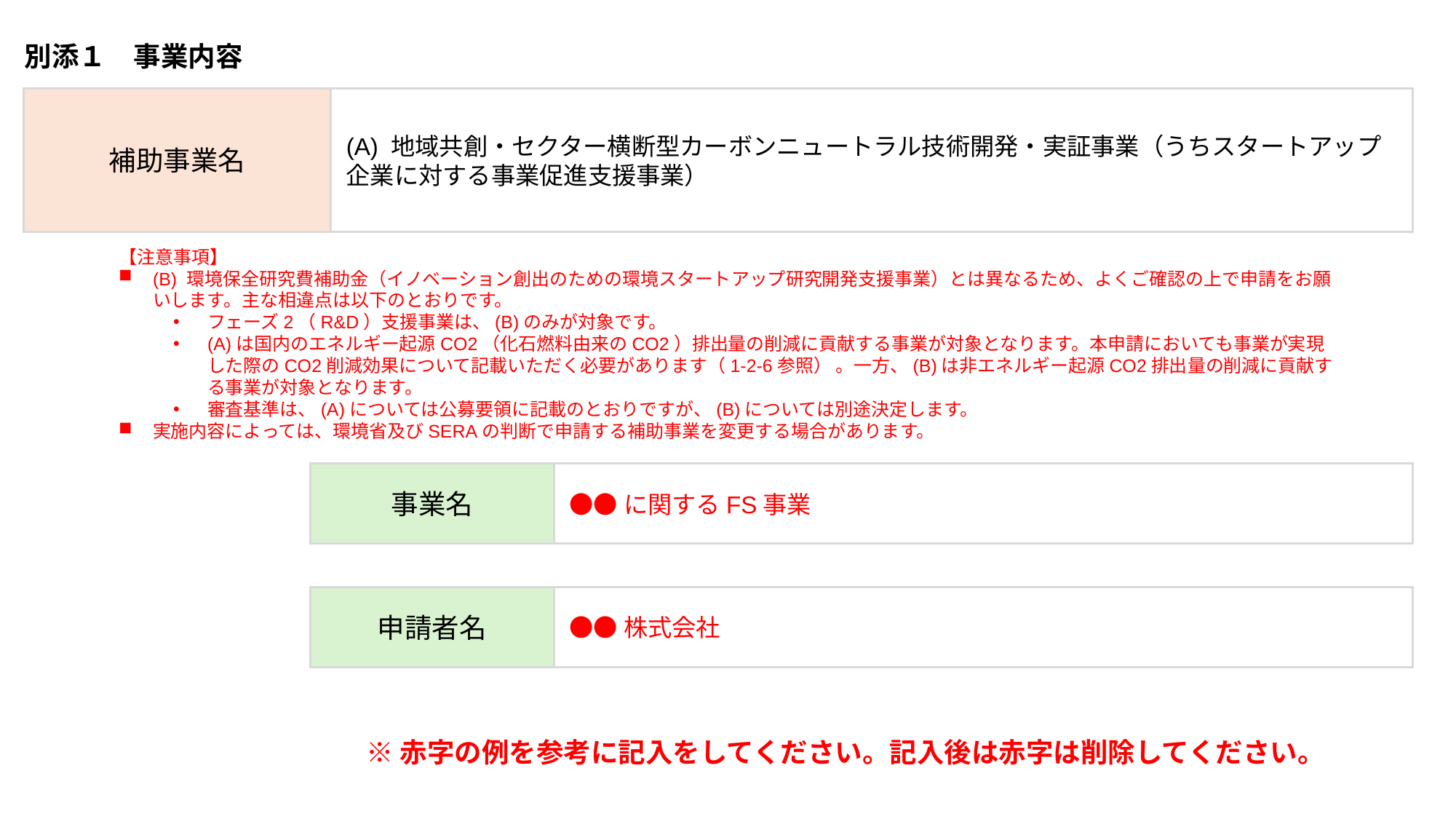

別添１　事業内容
(A) 地域共創・セクター横断型カーボンニュートラル技術開発・実証事業（うちスタートアップ企業に対する事業促進支援事業）
補助事業名
【注意事項】
(B) 環境保全研究費補助金（イノベーション創出のための環境スタートアップ研究開発支援事業）とは異なるため、よくご確認の上で申請をお願いします。主な相違点は以下のとおりです。
フェーズ2（R&D）支援事業は、(B)のみが対象です。
(A)は国内のエネルギー起源CO2（化石燃料由来のCO2）排出量の削減に貢献する事業が対象となります。本申請においても事業が実現した際のCO2削減効果について記載いただく必要があります（1-2-6参照） 。一方、(B)は非エネルギー起源CO2排出量の削減に貢献する事業が対象となります。
審査基準は、(A)については公募要領に記載のとおりですが、(B)については別途決定します。
実施内容によっては、環境省及びSERAの判断で申請する補助事業を変更する場合があります。
●●に関するFS事業
事業名
●●株式会社
申請者名
※赤字の例を参考に記入をしてください。記入後は赤字は削除してください。